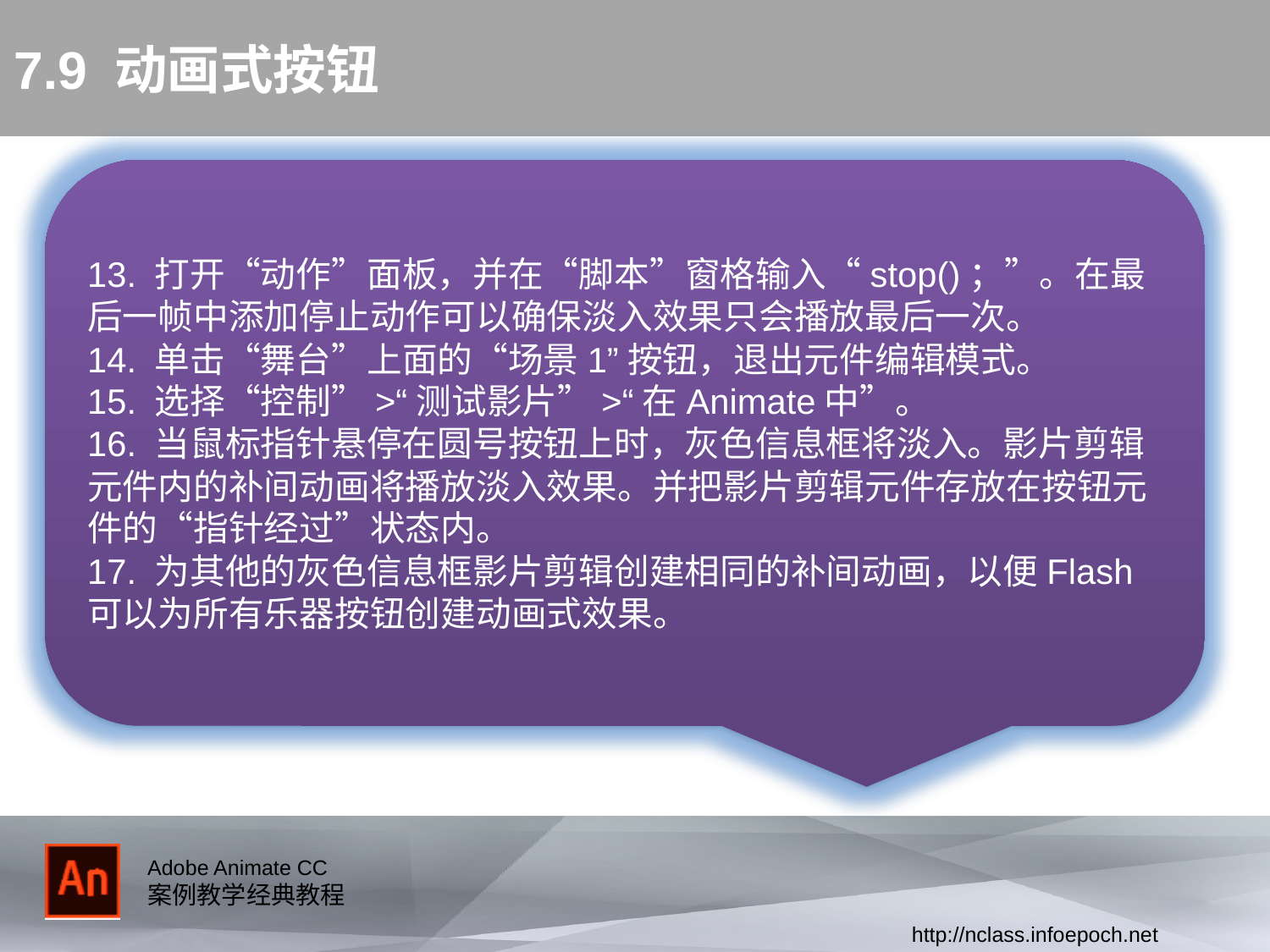

# 7.9 动画式按钮

13. 打开“动作”面板，并在“脚本”窗格输入“stop()；”。在最后一帧中添加停止动作可以确保淡入效果只会播放最后一次。
14. 单击“舞台”上面的“场景1”按钮，退出元件编辑模式。
15. 选择“控制”>“测试影片”>“在Animate中”。
16. 当鼠标指针悬停在圆号按钮上时，灰色信息框将淡入。影片剪辑元件内的补间动画将播放淡入效果。并把影片剪辑元件存放在按钮元件的“指针经过”状态内。
17. 为其他的灰色信息框影片剪辑创建相同的补间动画，以便Flash可以为所有乐器按钮创建动画式效果。